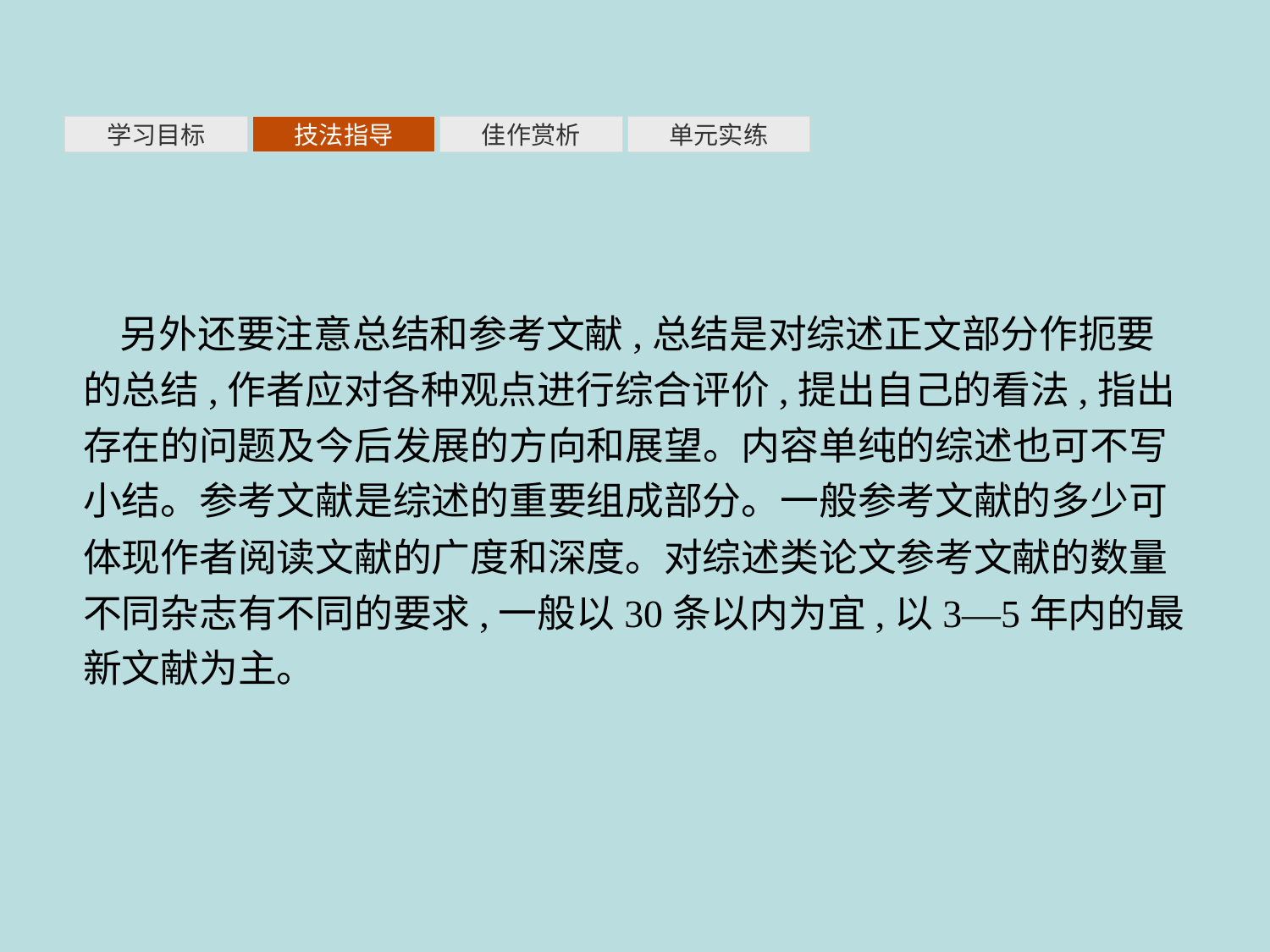

单元实练
学习目标
技法指导
佳作赏析
另外还要注意总结和参考文献,总结是对综述正文部分作扼要的总结,作者应对各种观点进行综合评价,提出自己的看法,指出存在的问题及今后发展的方向和展望。内容单纯的综述也可不写小结。参考文献是综述的重要组成部分。一般参考文献的多少可体现作者阅读文献的广度和深度。对综述类论文参考文献的数量不同杂志有不同的要求,一般以30条以内为宜,以3—5年内的最新文献为主。